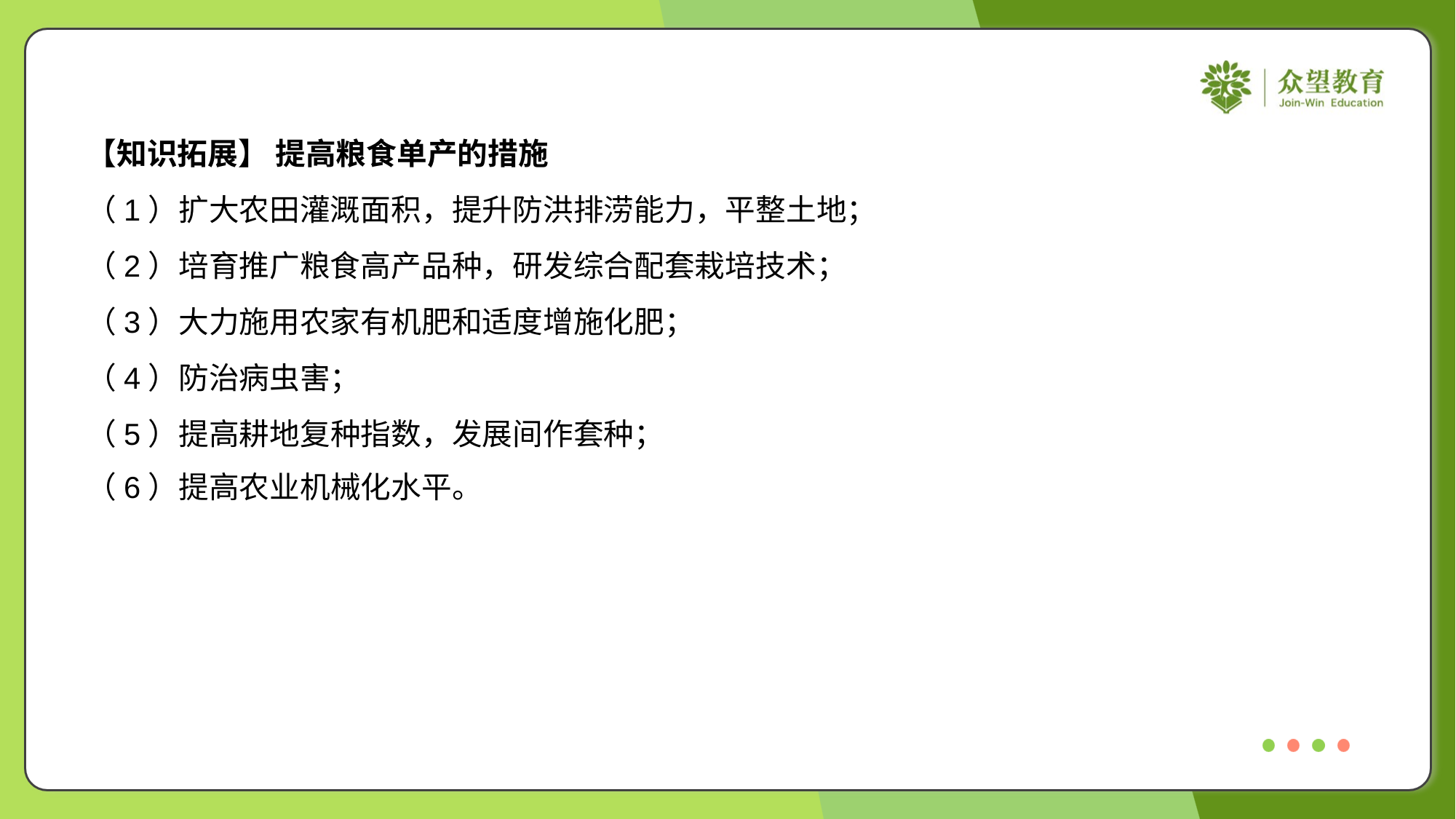

【知识拓展】 提高粮食单产的措施
（1）扩大农田灌溉面积，提升防洪排涝能力，平整土地；
（2）培育推广粮食高产品种，研发综合配套栽培技术；
（3）大力施用农家有机肥和适度增施化肥；
（4）防治病虫害；
（5）提高耕地复种指数，发展间作套种；
（6）提高农业机械化水平。